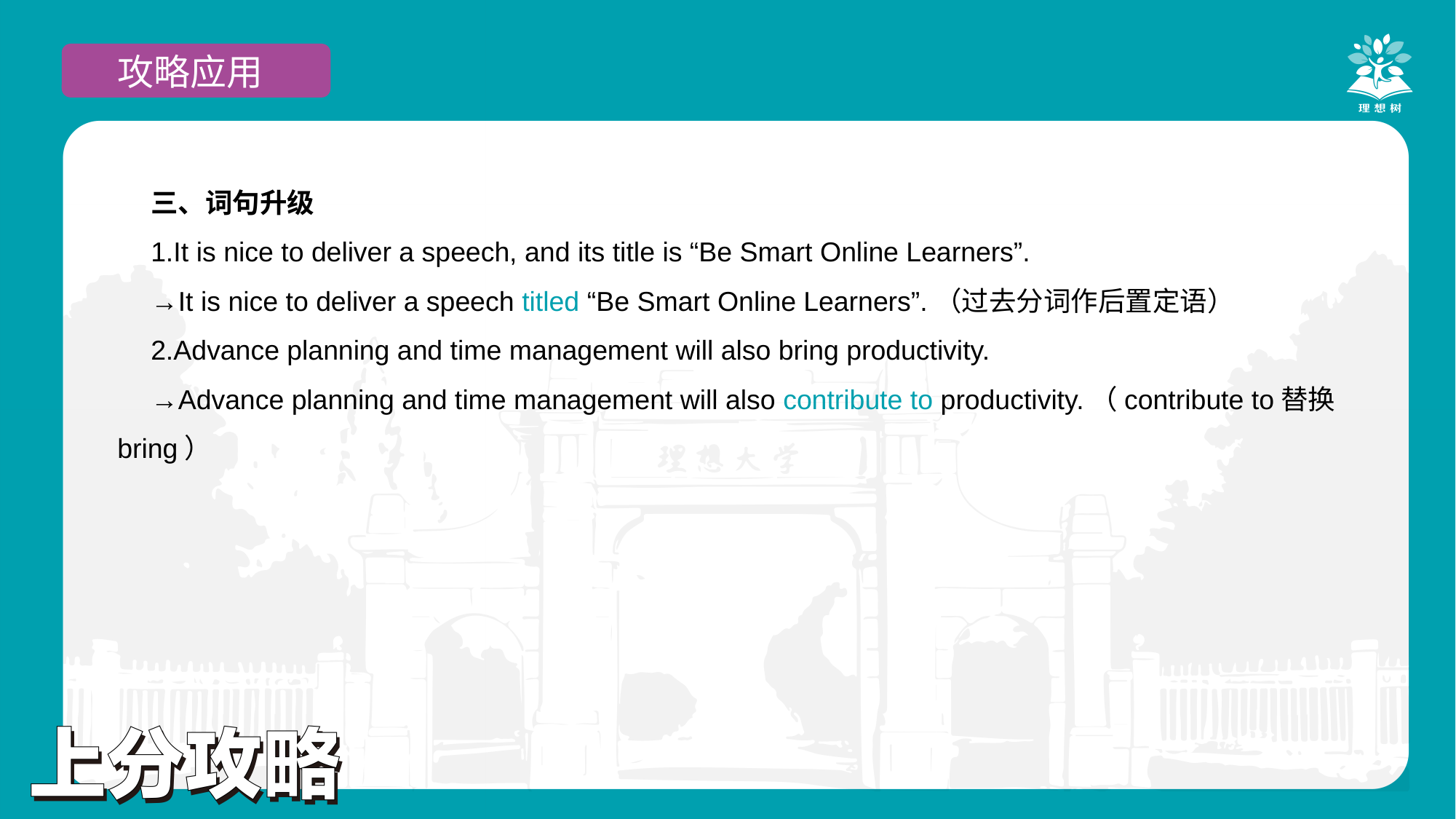

攻略应用
三、词句升级
1.It is nice to deliver a speech, and its title is “Be Smart Online Learners”.
→It is nice to deliver a speech titled “Be Smart Online Learners”.（过去分词作后置定语）
2.Advance planning and time management will also bring productivity.
→Advance planning and time management will also contribute to productivity.（contribute to替换bring）